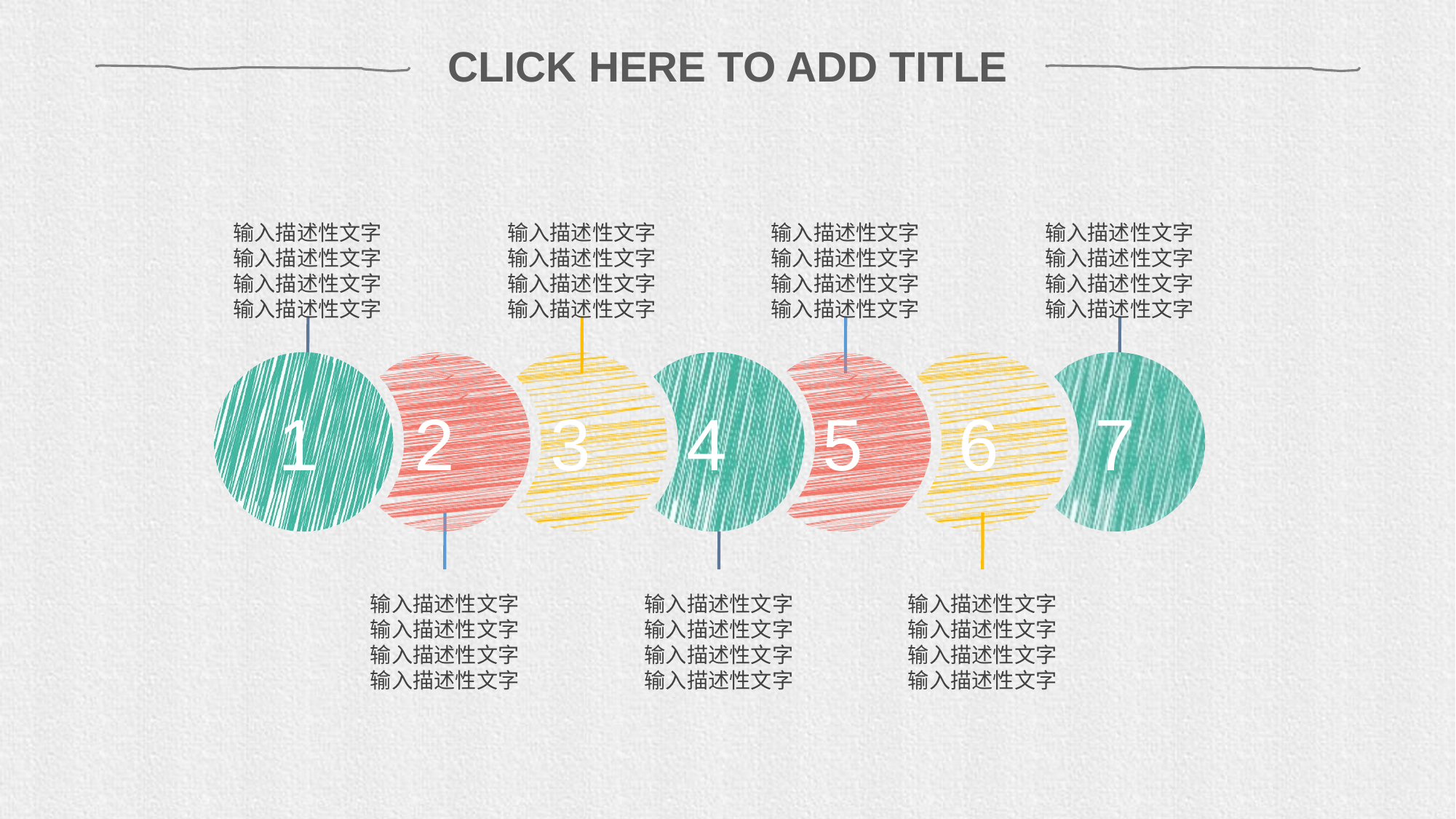

CLICK HERE TO ADD TITLE
输入描述性文字输入描述性文字输入描述性文字输入描述性文字
输入描述性文字输入描述性文字输入描述性文字输入描述性文字
输入描述性文字输入描述性文字输入描述性文字输入描述性文字
输入描述性文字输入描述性文字输入描述性文字输入描述性文字

1
2
3
4
5
6
7
输入描述性文字输入描述性文字输入描述性文字输入描述性文字
输入描述性文字输入描述性文字输入描述性文字输入描述性文字
输入描述性文字输入描述性文字输入描述性文字输入描述性文字